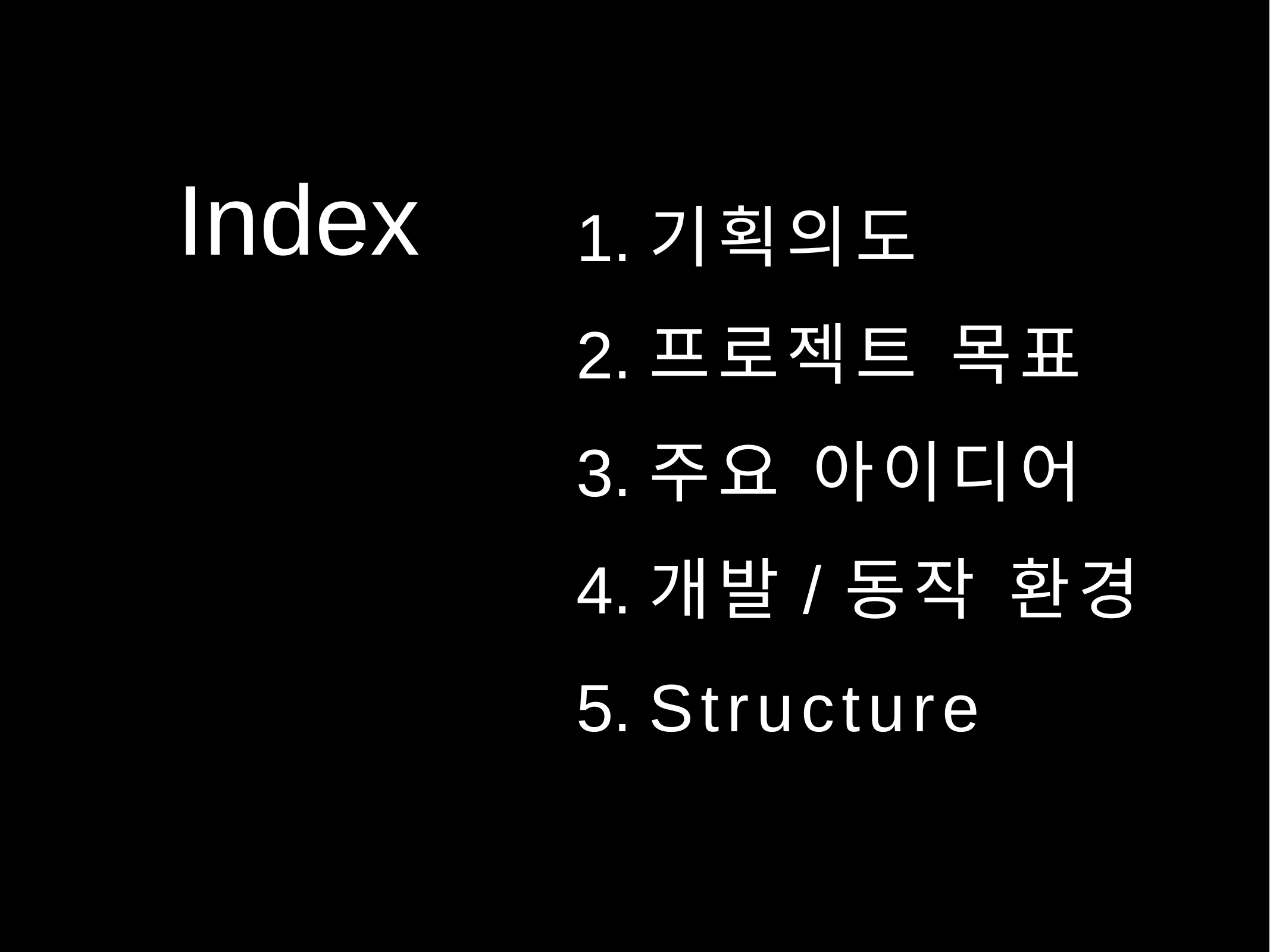

Index
기획의도
프로젝트 목표
주요 아이디어
개발/동작 환경
Structure